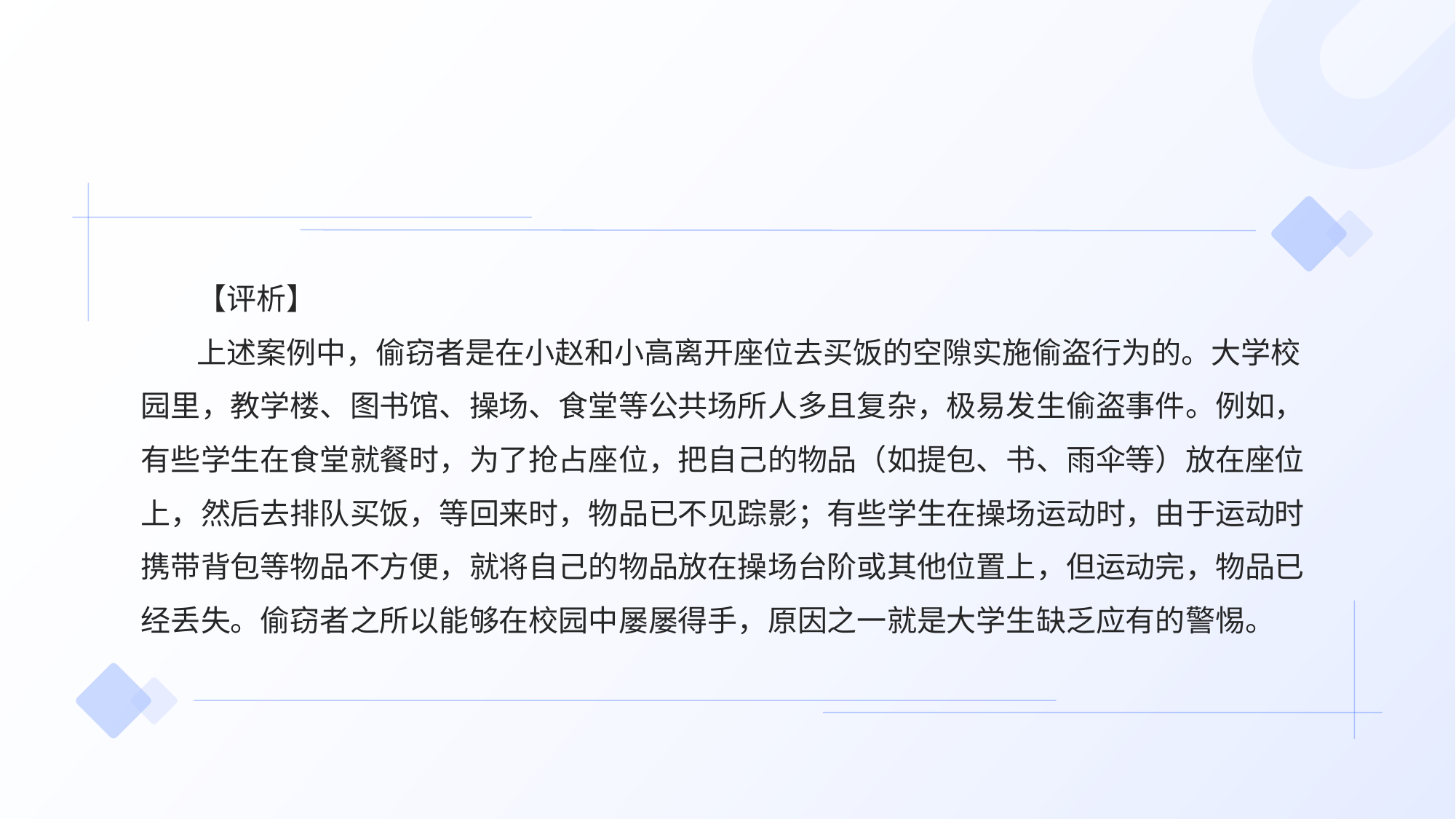

【评析】
上述案例中，偷窃者是在小赵和小高离开座位去买饭的空隙实施偷盗行为的。大学校园里，教学楼、图书馆、操场、食堂等公共场所人多且复杂，极易发生偷盗事件。例如，有些学生在食堂就餐时，为了抢占座位，把自己的物品（如提包、书、雨伞等）放在座位上，然后去排队买饭，等回来时，物品已不见踪影；有些学生在操场运动时，由于运动时携带背包等物品不方便，就将自己的物品放在操场台阶或其他位置上，但运动完，物品已经丢失。偷窃者之所以能够在校园中屡屡得手，原因之一就是大学生缺乏应有的警惕。